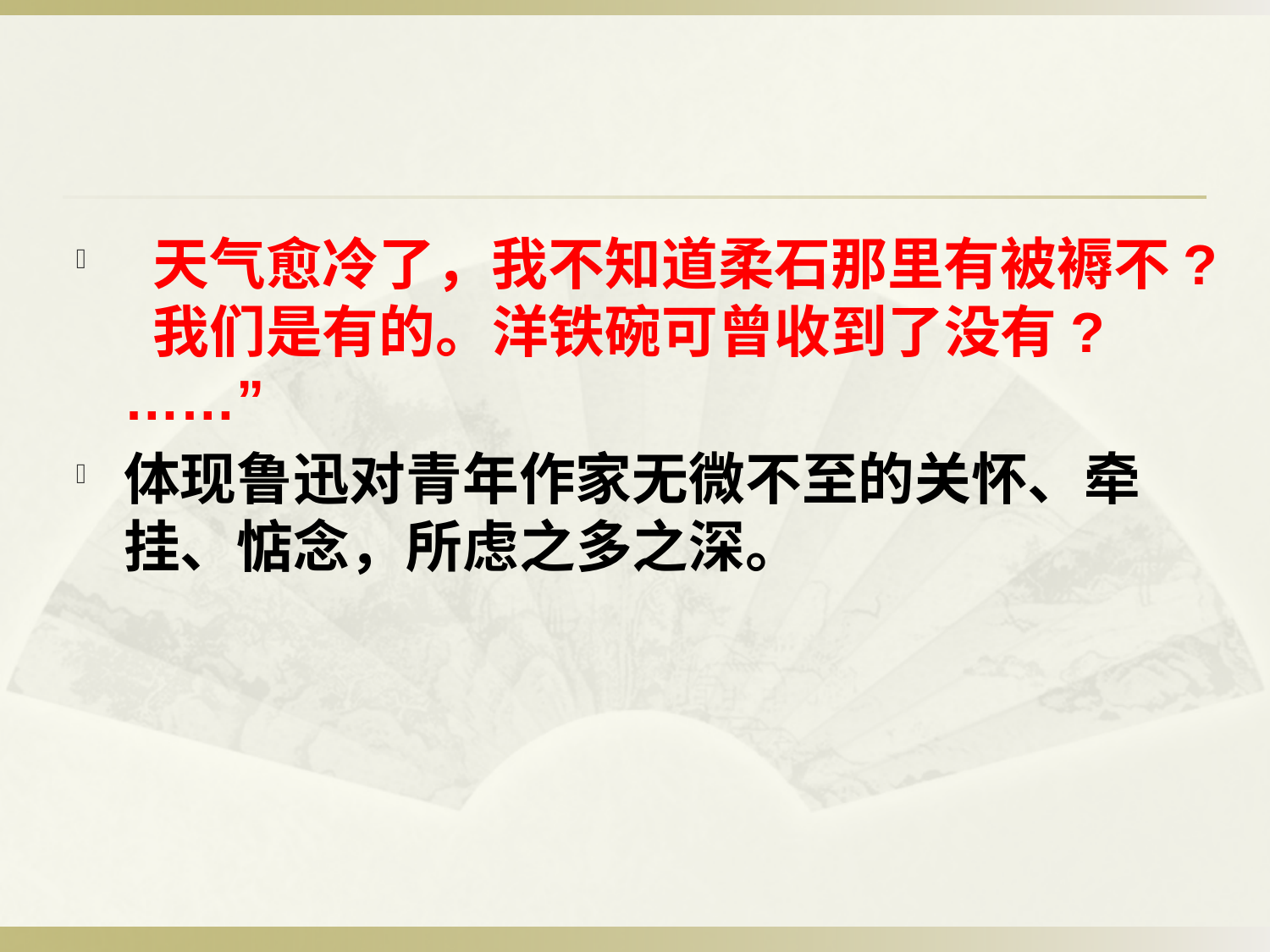

#
 天气愈冷了，我不知道柔石那里有被褥不? 我们是有的。洋铁碗可曾收到了没有? ……”
体现鲁迅对青年作家无微不至的关怀、牵挂、惦念，所虑之多之深。